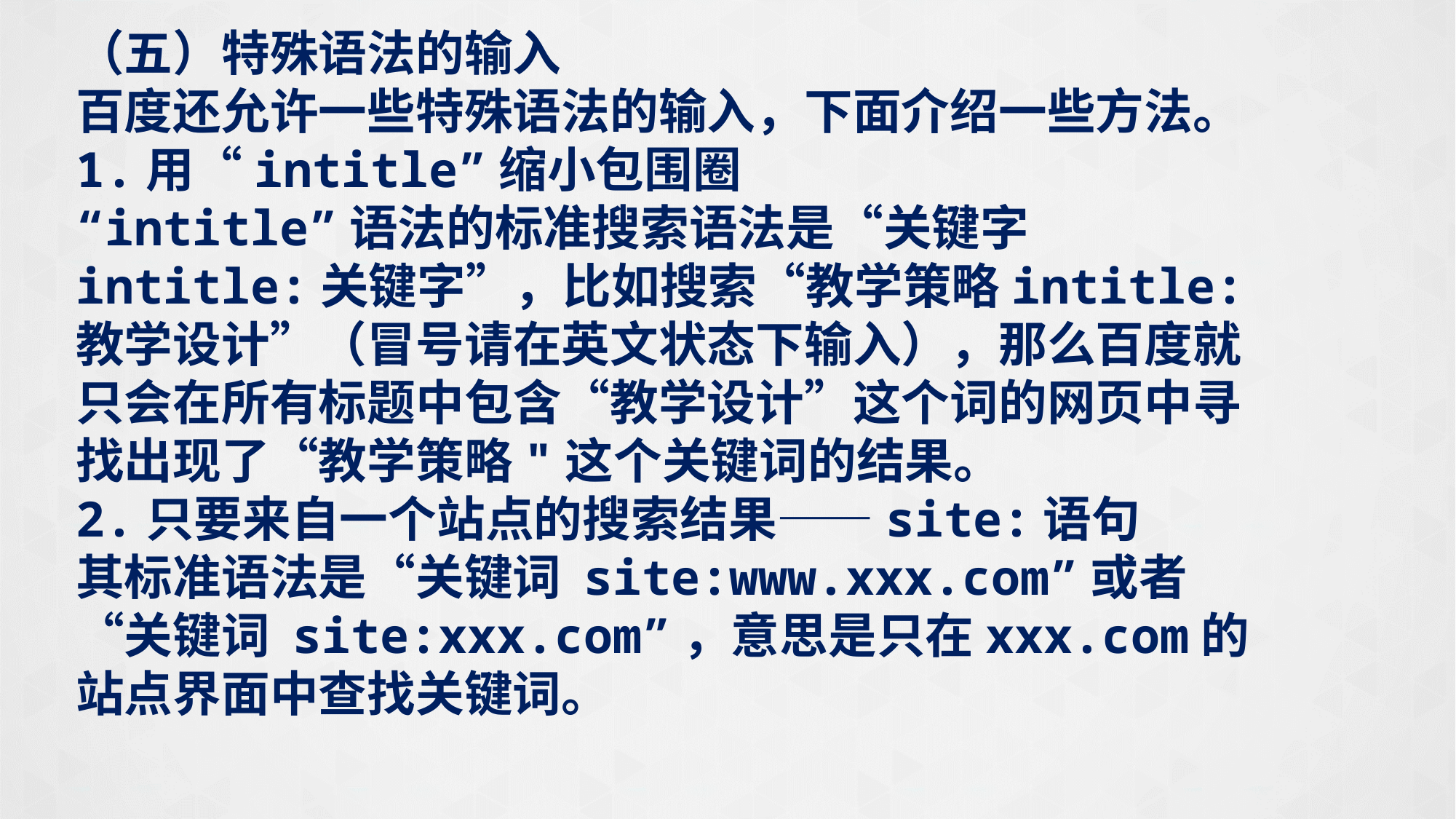

（五）特殊语法的输入
百度还允许一些特殊语法的输入，下面介绍一些方法。
1.用“intitle”缩小包围圈
“intitle”语法的标准搜索语法是“关键字intitle:关键字”，比如搜索“教学策略intitle:教学设计”（冒号请在英文状态下输入），那么百度就只会在所有标题中包含“教学设计”这个词的网页中寻找出现了“教学策略"这个关键词的结果。
2.只要来自一个站点的搜索结果——site:语句
其标准语法是“关键词 site:www.xxx.com”或者“关键词 site:xxx.com”，意思是只在xxx.com的站点界面中查找关键词。